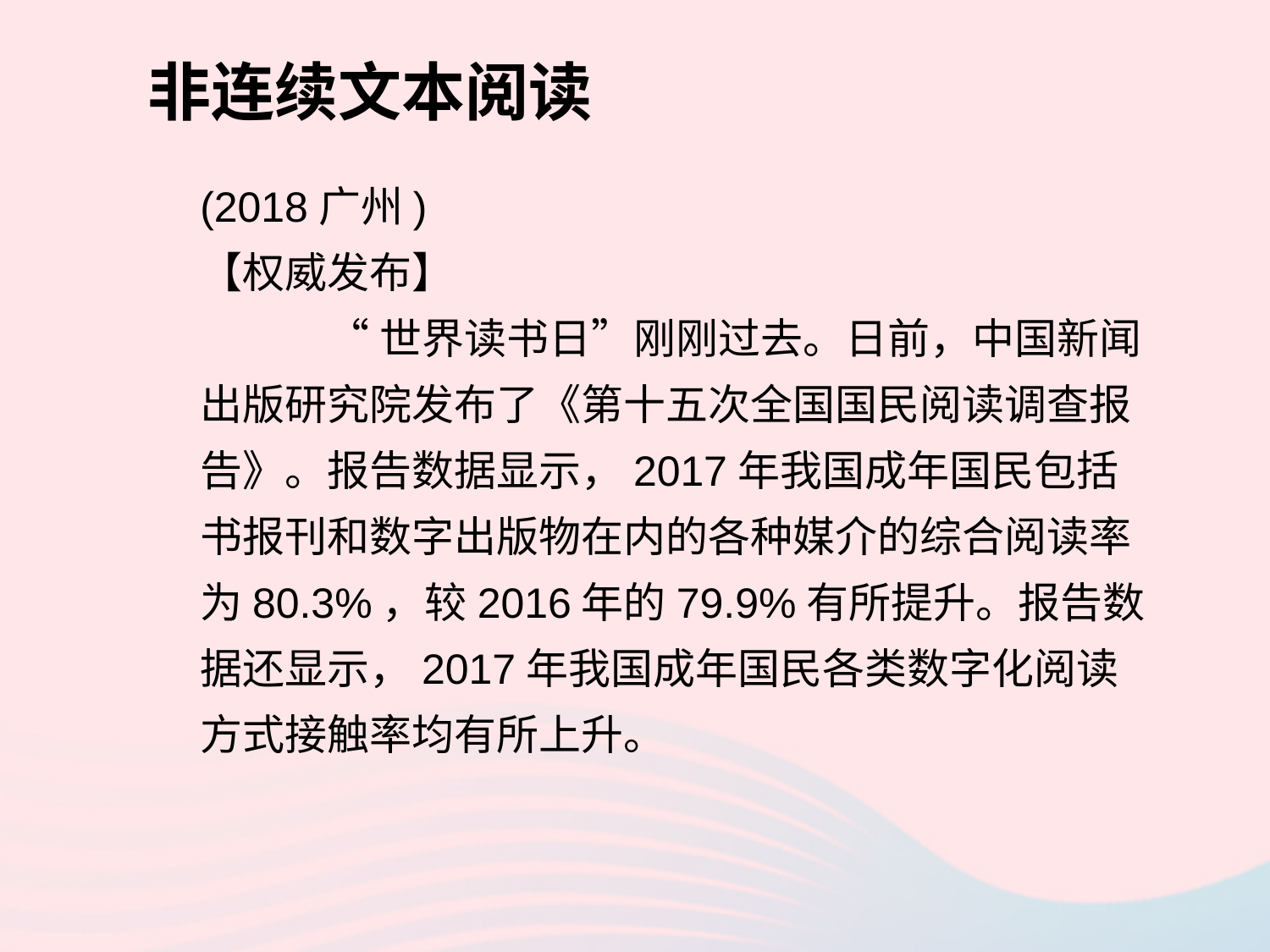

非连续文本阅读
(2018广州)
【权威发布】
	“世界读书日”刚刚过去。日前，中国新闻出版研究院发布了《第十五次全国国民阅读调查报告》。报告数据显示，2017年我国成年国民包括书报刊和数字出版物在内的各种媒介的综合阅读率为80.3%，较2016年的79.9%有所提升。报告数据还显示，2017年我国成年国民各类数字化阅读方式接触率均有所上升。